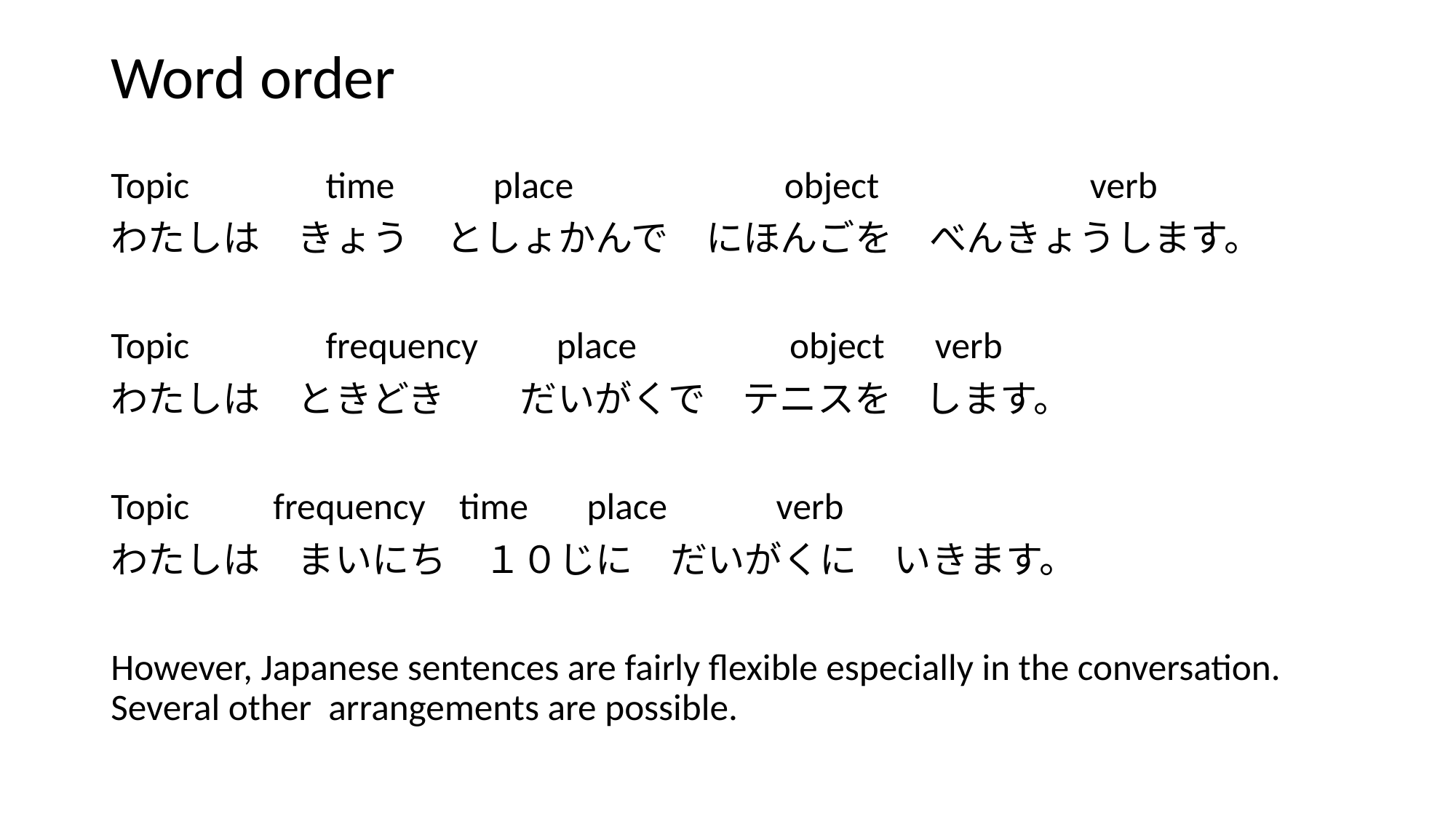

# Word order

Topic 　　　time 　　place 　　　　　object 　　　　　verb
わたしは　きょう　としょかんで　にほんごを　べんきょうします。

Topic 　　　frequency   　place　　　   object      verb
わたしは　ときどき　　だいがくで　テニスを    します。

Topic          frequency    time       place             verb
わたしは　まいにち　１０じに　だいがくに　いきます。

However, Japanese sentences are fairly flexible especially in the conversation. Several other  arrangements are possible.